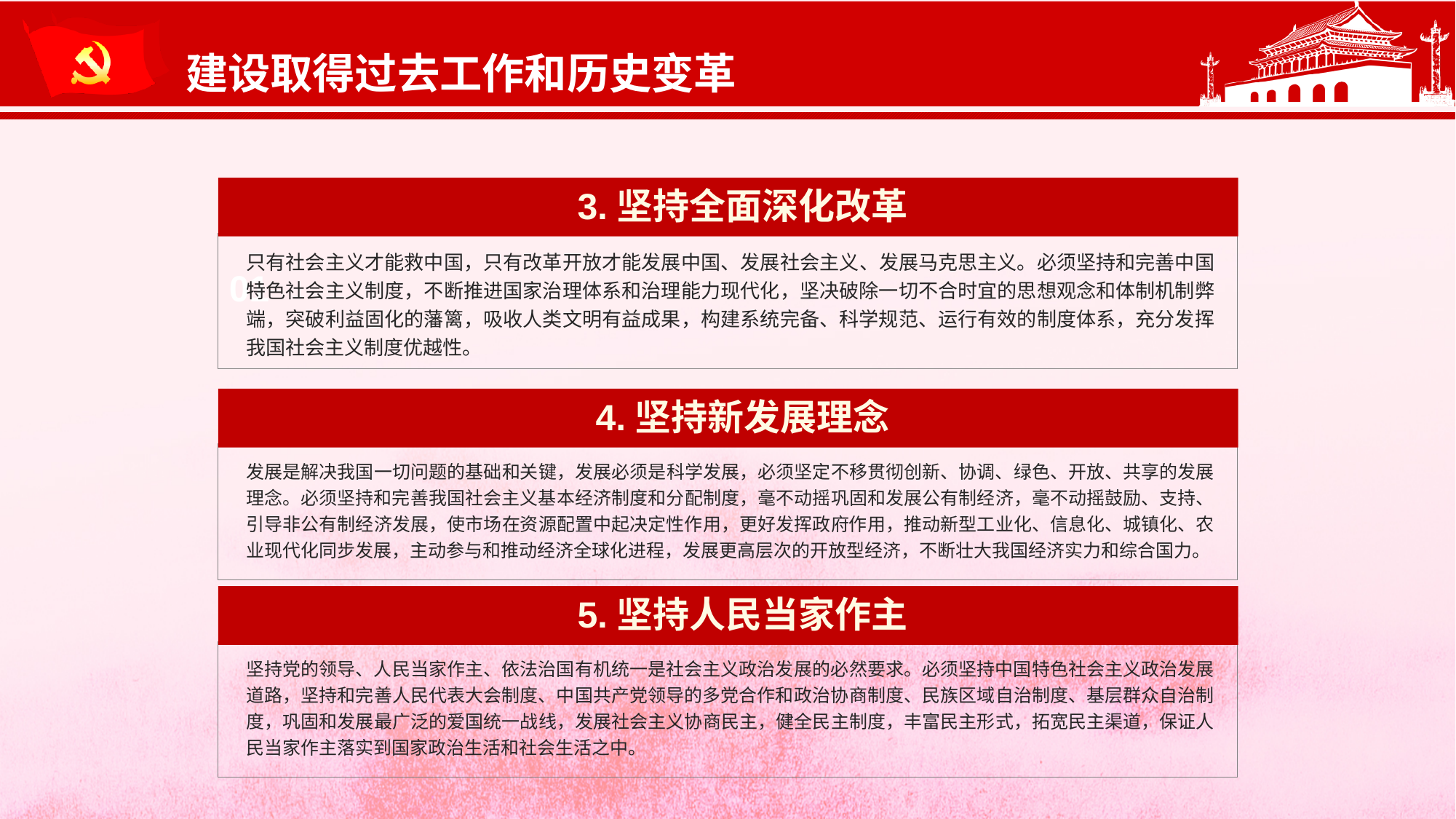

建设取得过去工作和历史变革

3.坚持全面深化改革

只有社会主义才能救中国，只有改革开放才能发展中国、发展社会主义、发展马克思主义。必须坚持和完善中国特色社会主义制度，不断推进国家治理体系和治理能力现代化，坚决破除一切不合时宜的思想观念和体制机制弊端，突破利益固化的藩篱，吸收人类文明有益成果，构建系统完备、科学规范、运行有效的制度体系，充分发挥我国社会主义制度优越性。
01

4.坚持新发展理念

发展是解决我国一切问题的基础和关键，发展必须是科学发展，必须坚定不移贯彻创新、协调、绿色、开放、共享的发展理念。必须坚持和完善我国社会主义基本经济制度和分配制度，毫不动摇巩固和发展公有制经济，毫不动摇鼓励、支持、引导非公有制经济发展，使市场在资源配置中起决定性作用，更好发挥政府作用，推动新型工业化、信息化、城镇化、农业现代化同步发展，主动参与和推动经济全球化进程，发展更高层次的开放型经济，不断壮大我国经济实力和综合国力。

5.坚持人民当家作主

坚持党的领导、人民当家作主、依法治国有机统一是社会主义政治发展的必然要求。必须坚持中国特色社会主义政治发展道路，坚持和完善人民代表大会制度、中国共产党领导的多党合作和政治协商制度、民族区域自治制度、基层群众自治制度，巩固和发展最广泛的爱国统一战线，发展社会主义协商民主，健全民主制度，丰富民主形式，拓宽民主渠道，保证人民当家作主落实到国家政治生活和社会生活之中。